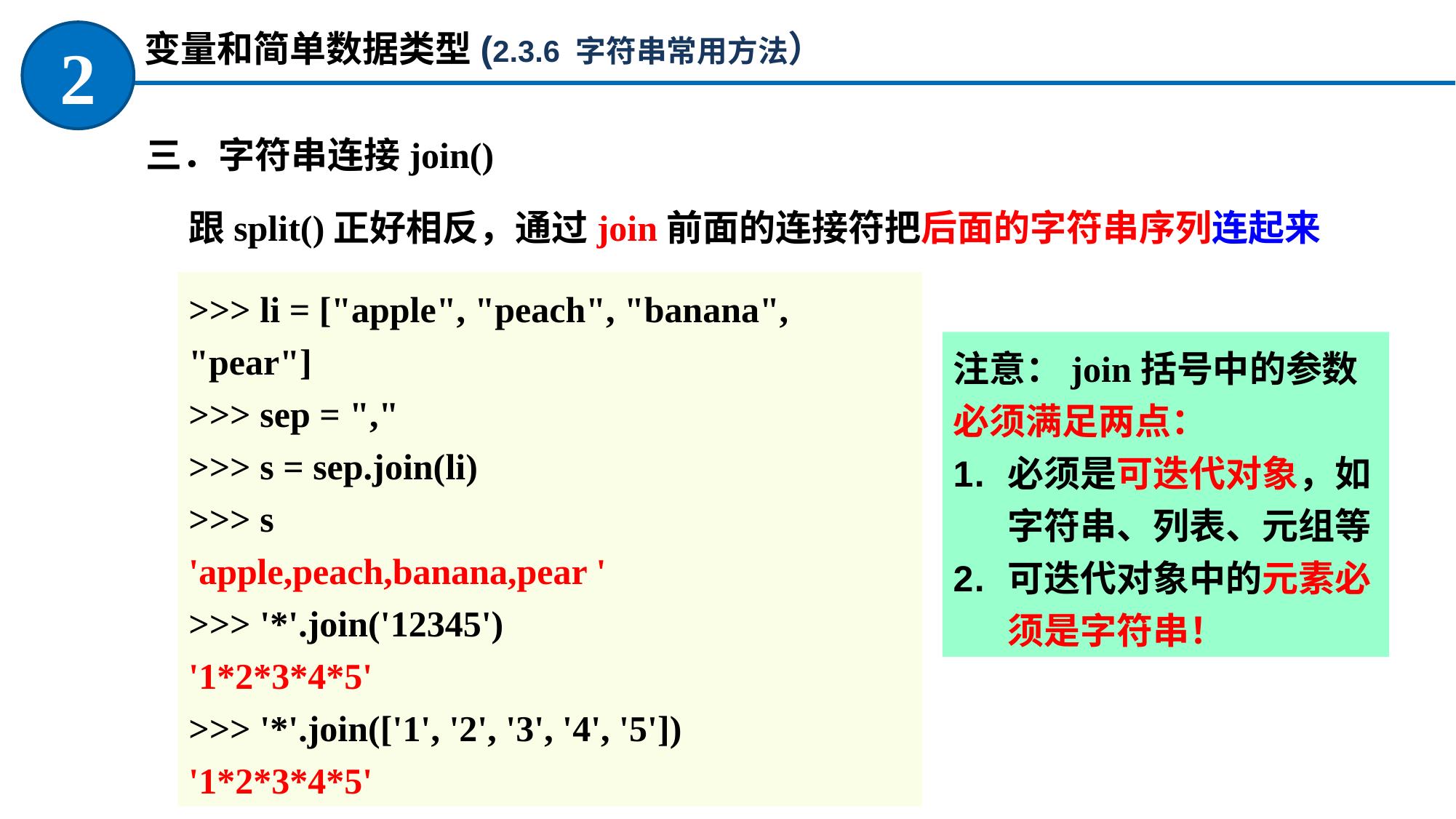

变量和简单数据类型(2.3.6 字符串常用方法）
2
三．字符串连接join()
跟split()正好相反，通过join前面的连接符把后面的字符串序列连起来
>>> li = ["apple", "peach", "banana", "pear"]
>>> sep = ","
>>> s = sep.join(li)
>>> s
'apple,peach,banana,pear '
>>> '*'.join('12345')
'1*2*3*4*5'
>>> '*'.join(['1', '2', '3', '4', '5'])
'1*2*3*4*5'
注意：join括号中的参数必须满足两点：
必须是可迭代对象，如字符串、列表、元组等
可迭代对象中的元素必须是字符串！